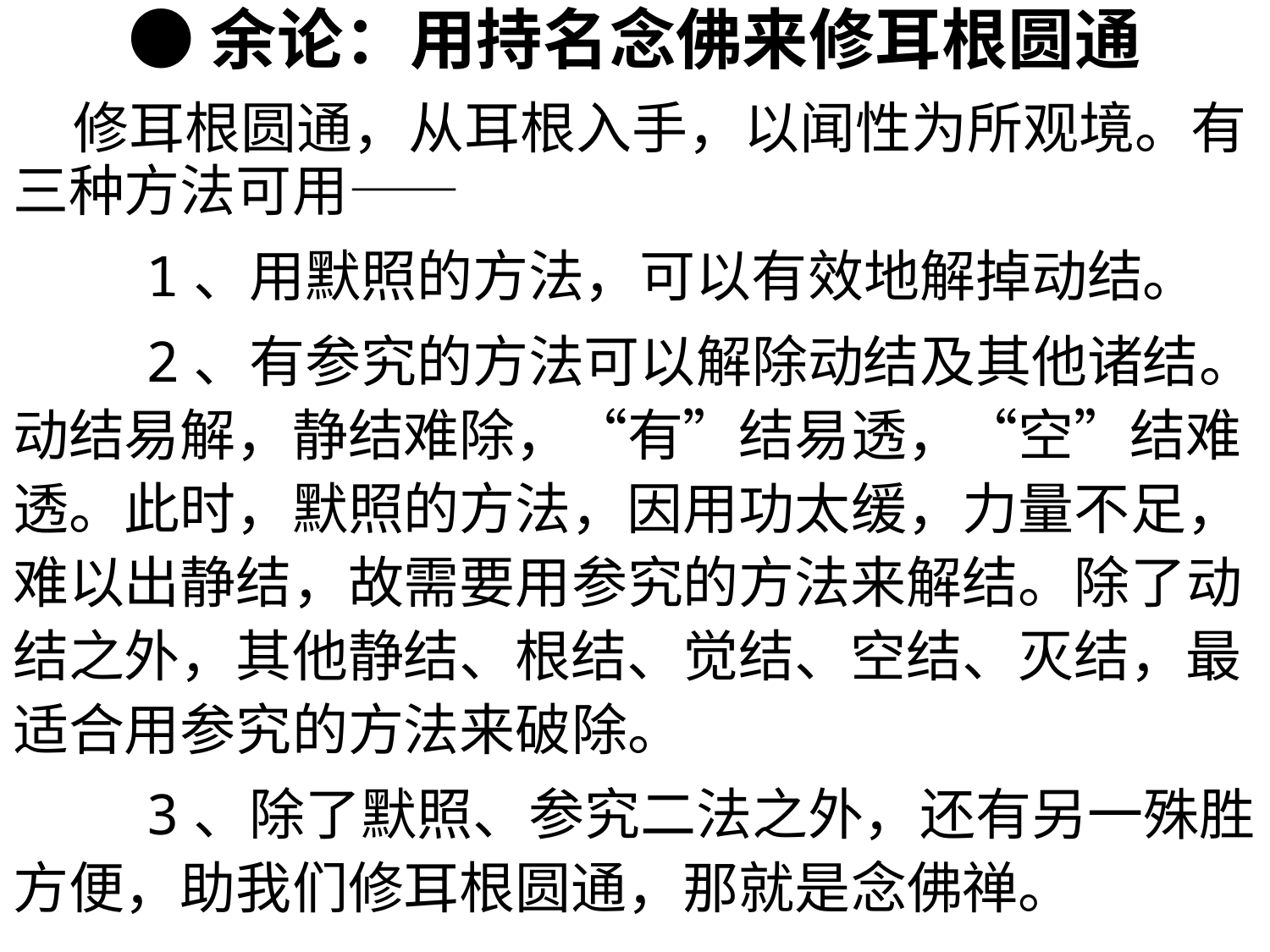

●余论：用持名念佛来修耳根圆通
   修耳根圆通，从耳根入手，以闻性为所观境。有三种方法可用——
    1、用默照的方法，可以有效地解掉动结。
    2、有参究的方法可以解除动结及其他诸结。动结易解，静结难除，“有”结易透，“空”结难透。此时，默照的方法，因用功太缓，力量不足，难以出静结，故需要用参究的方法来解结。除了动结之外，其他静结、根结、觉结、空结、灭结，最适合用参究的方法来破除。
    3、除了默照、参究二法之外，还有另一殊胜方便，助我们修耳根圆通，那就是念佛禅。